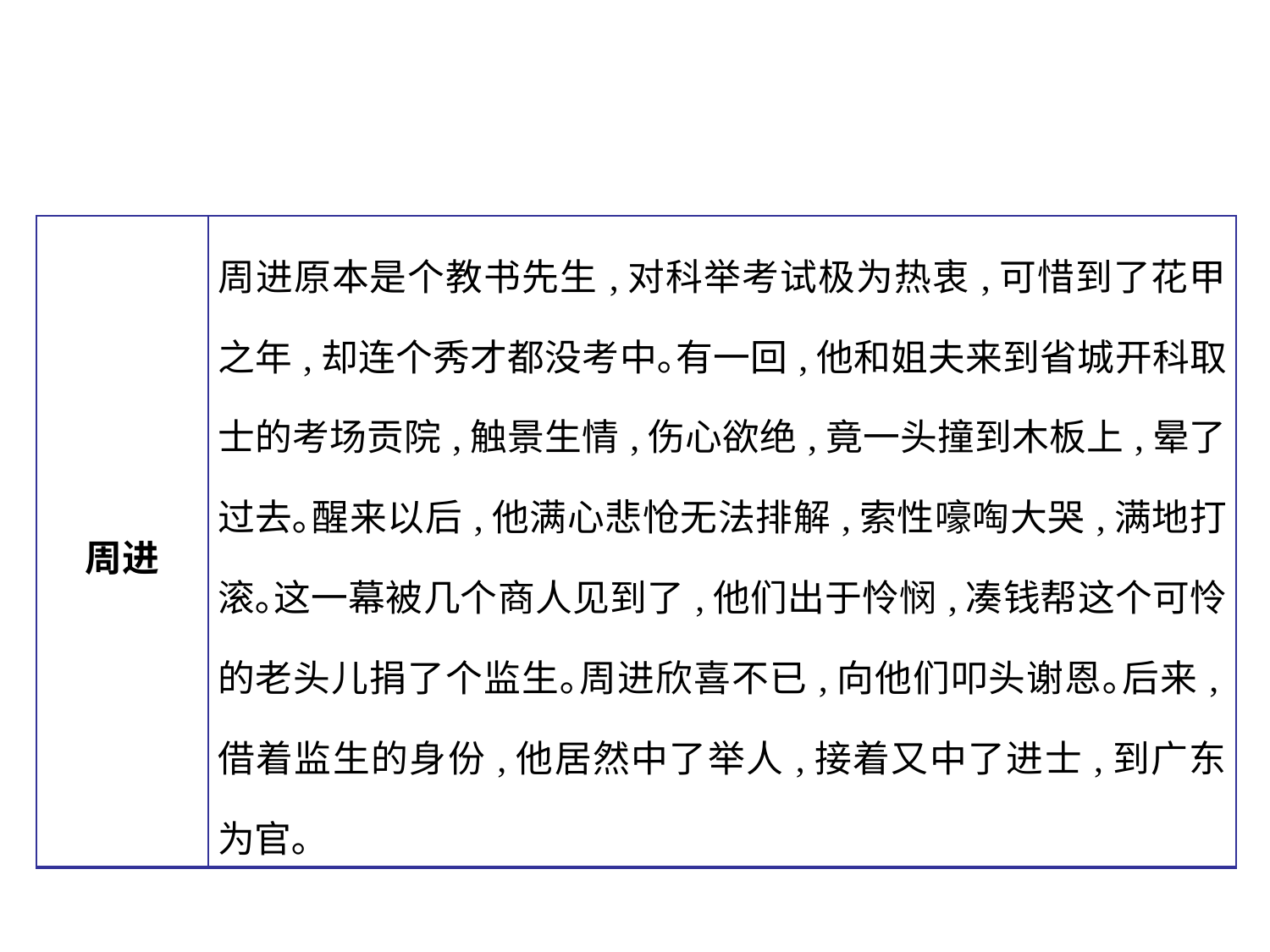

| 周进 | 周进原本是个教书先生,对科举考试极为热衷,可惜到了花甲之年,却连个秀才都没考中｡有一回,他和姐夫来到省城开科取士的考场贡院,触景生情,伤心欲绝,竟一头撞到木板上,晕了过去｡醒来以后,他满心悲怆无法排解,索性嚎啕大哭,满地打滚｡这一幕被几个商人见到了,他们出于怜悯,凑钱帮这个可怜的老头儿捐了个监生｡周进欣喜不已,向他们叩头谢恩｡后来,借着监生的身份,他居然中了举人,接着又中了进士,到广东为官｡ |
| --- | --- |